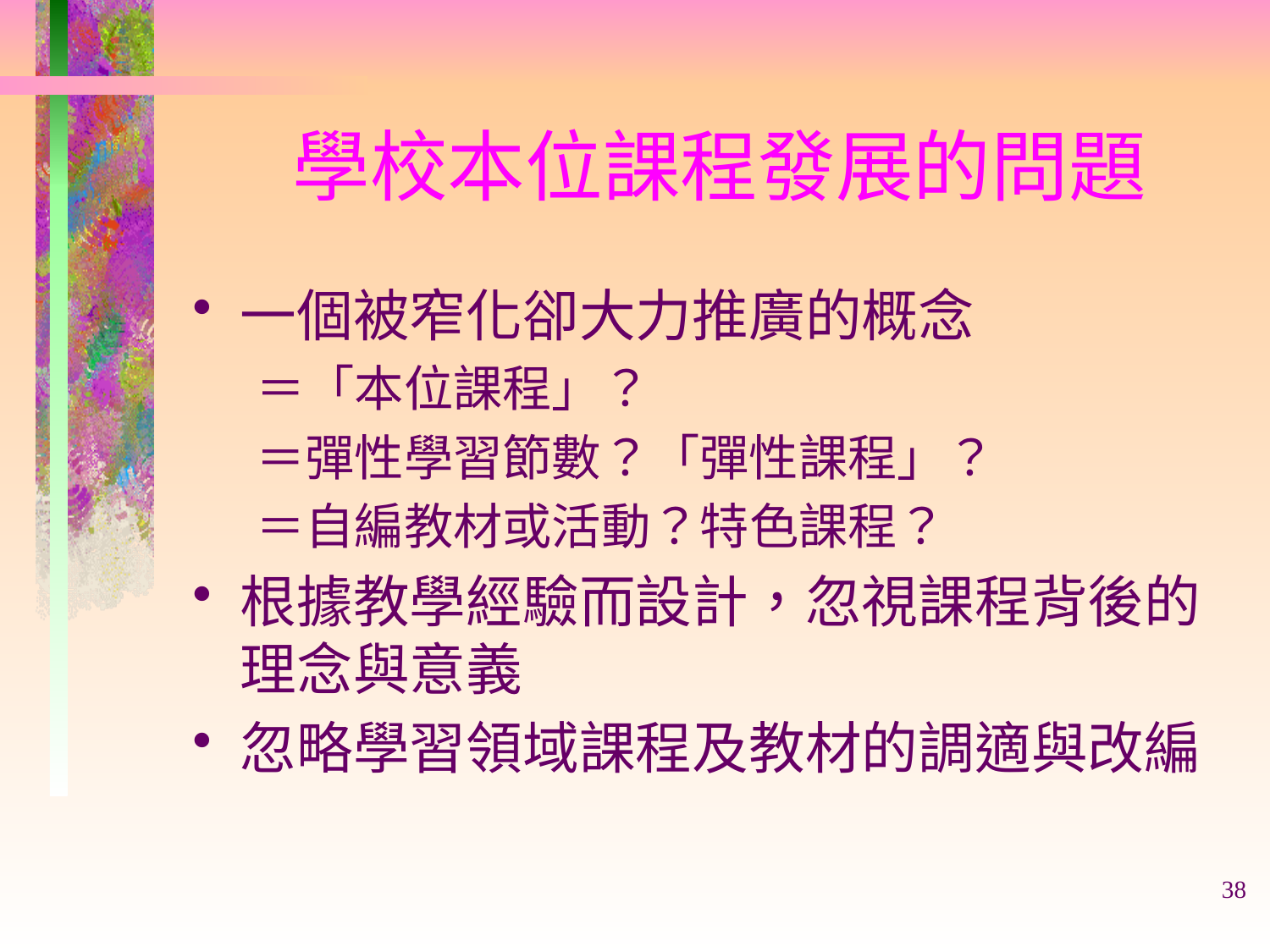

# 學校本位課程發展的問題
一個被窄化卻大力推廣的概念
＝「本位課程」？
＝彈性學習節數？「彈性課程」？
＝自編教材或活動？特色課程？
根據教學經驗而設計，忽視課程背後的理念與意義
忽略學習領域課程及教材的調適與改編
38